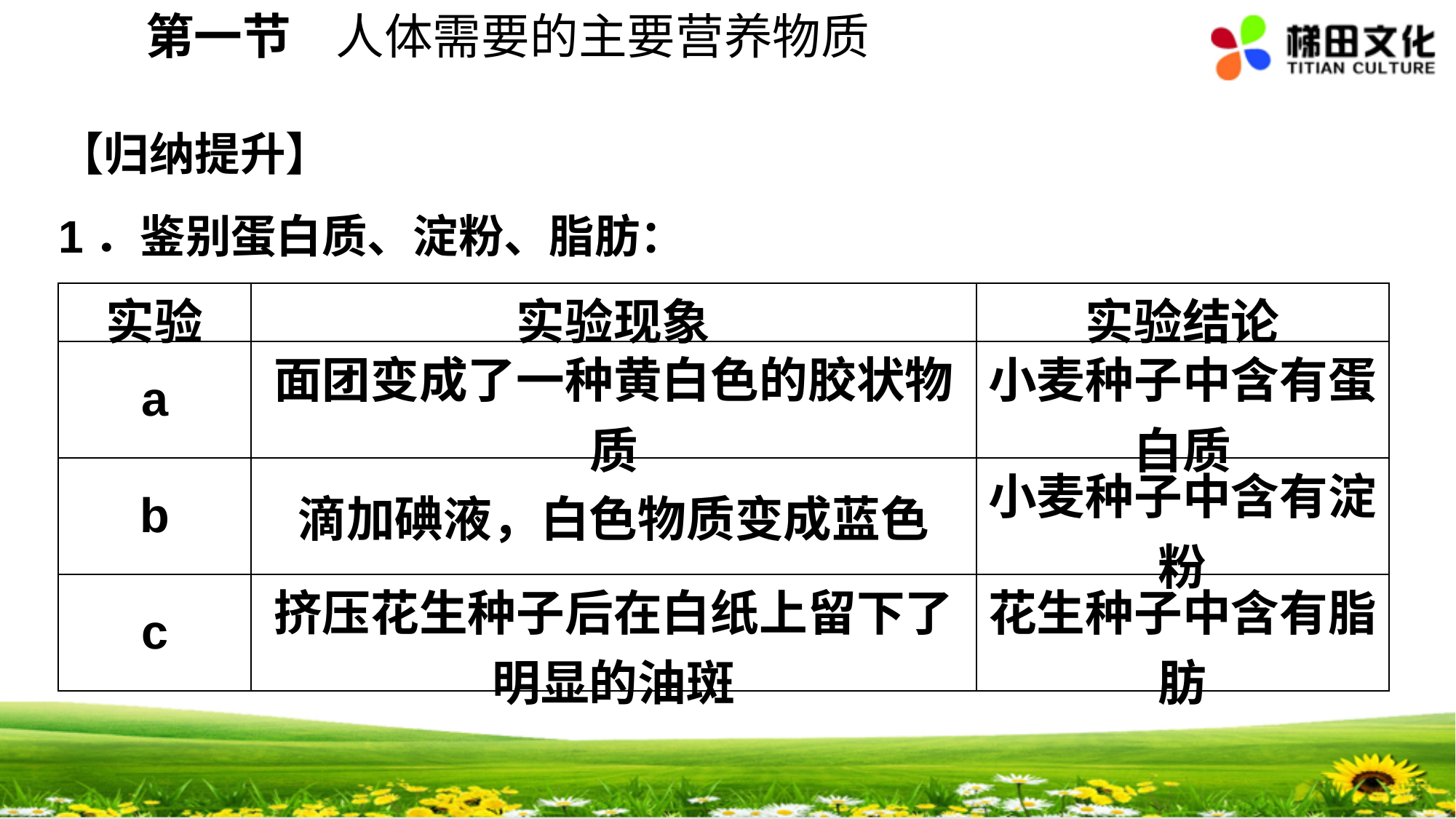

第一节    人体需要的主要营养物质
【归纳提升】
1．鉴别蛋白质、淀粉、脂肪：
| 实验 | 实验现象 | 实验结论 |
| --- | --- | --- |
| a | 面团变成了一种黄白色的胶状物质 | 小麦种子中含有蛋白质 |
| b | 滴加碘液，白色物质变成蓝色 | 小麦种子中含有淀粉 |
| c | 挤压花生种子后在白纸上留下了明显的油斑 | 花生种子中含有脂肪 |